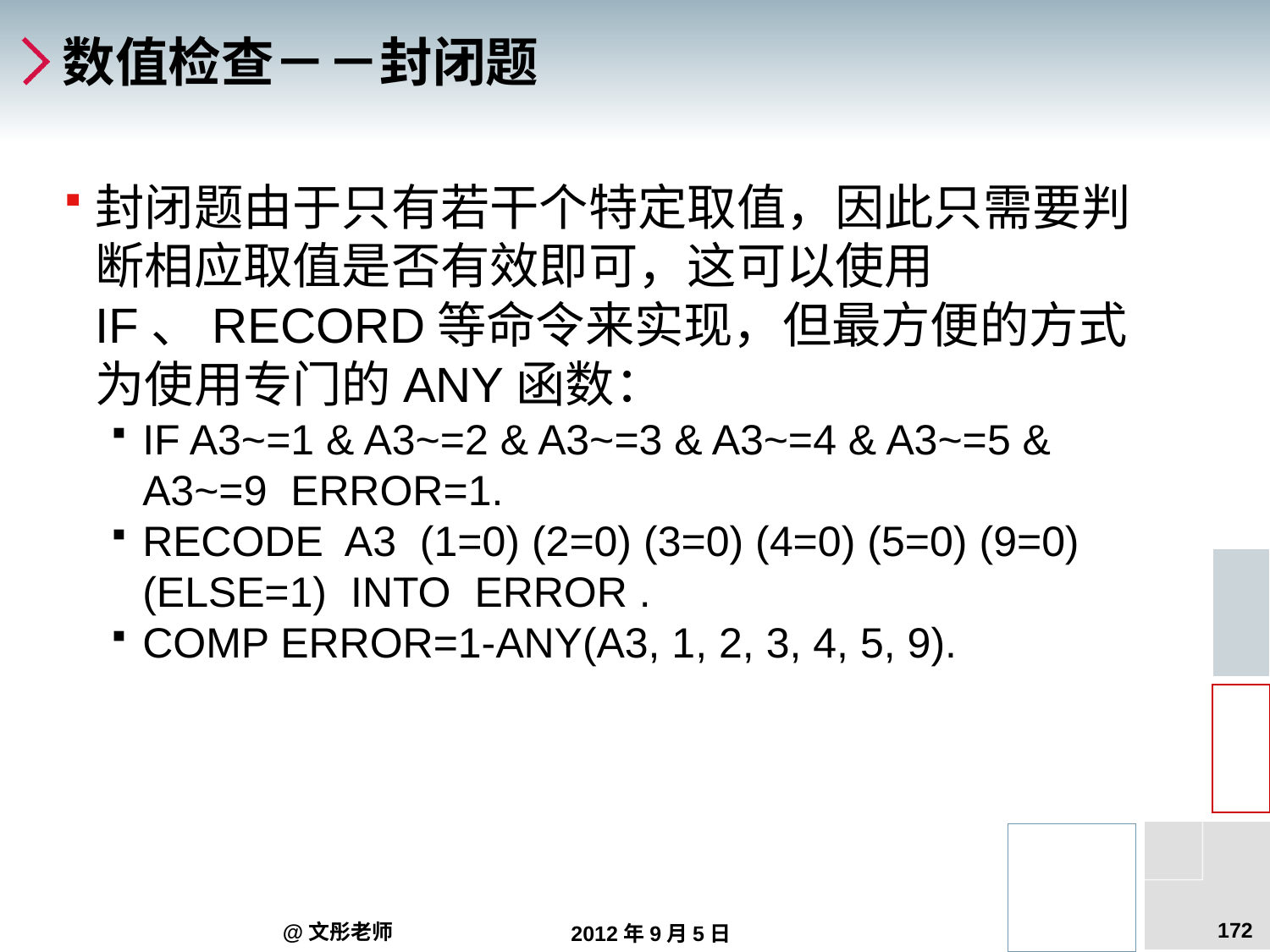

# 数值检查－－封闭题
封闭题由于只有若干个特定取值，因此只需要判断相应取值是否有效即可，这可以使用IF、RECORD等命令来实现，但最方便的方式为使用专门的ANY函数：
IF A3~=1 & A3~=2 & A3~=3 & A3~=4 & A3~=5 & A3~=9  ERROR=1.
RECODE  A3  (1=0) (2=0) (3=0) (4=0) (5=0) (9=0) (ELSE=1)  INTO  ERROR .
COMP ERROR=1-ANY(A3, 1, 2, 3, 4, 5, 9).

172
@文彤老师

2012年9月5日